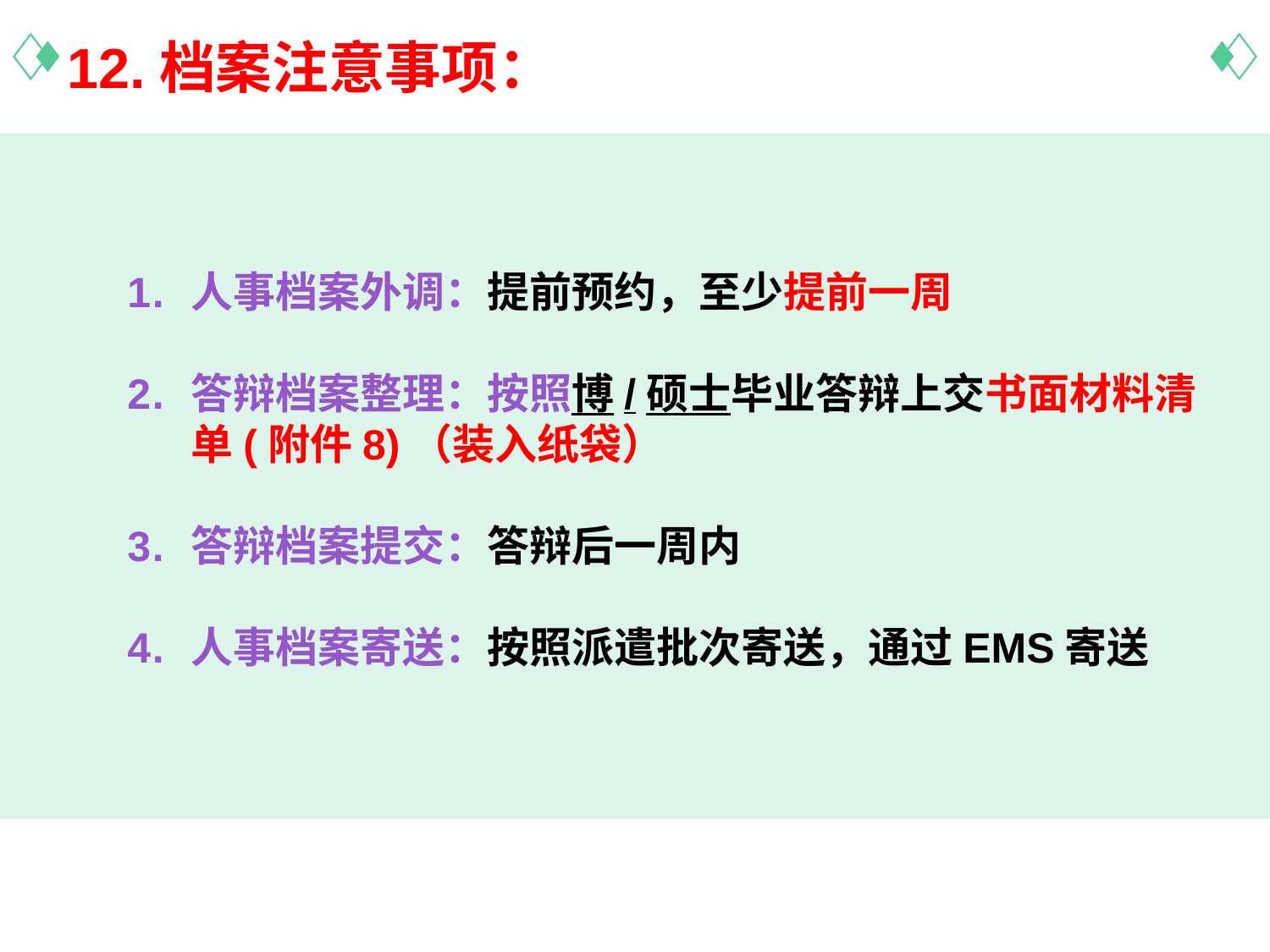

12.档案注意事项：
人事档案外调：提前预约，至少提前一周

答辩档案整理：按照博/硕士毕业答辩上交书面材料清单(附件8)（装入纸袋）

答辩档案提交：答辩后一周内

人事档案寄送：按照派遣批次寄送，通过EMS寄送